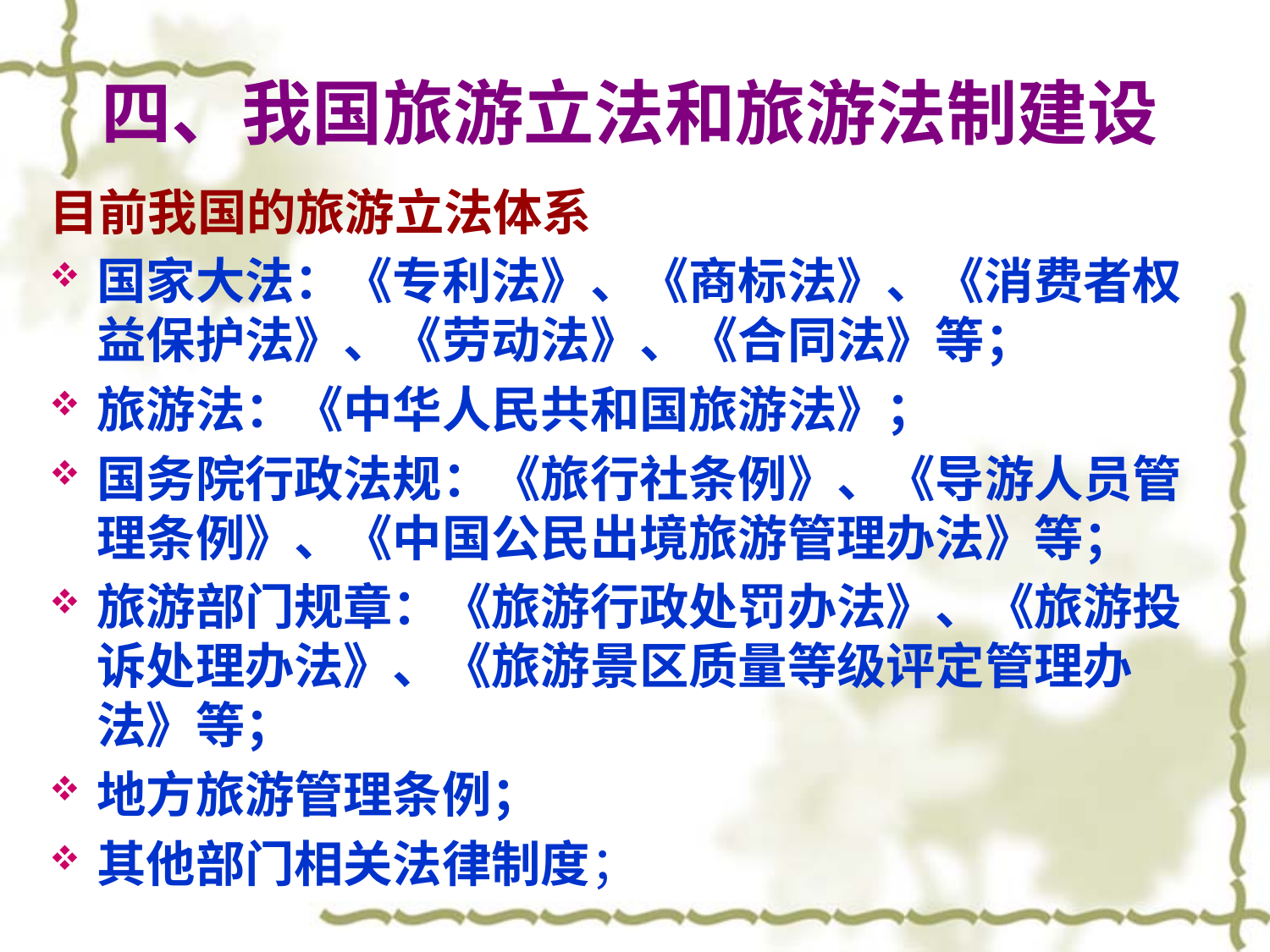

# 四、我国旅游立法和旅游法制建设
目前我国的旅游立法体系
国家大法：《专利法》、《商标法》、《消费者权益保护法》、《劳动法》、《合同法》等；
旅游法：《中华人民共和国旅游法》；
国务院行政法规：《旅行社条例》、《导游人员管理条例》、《中国公民出境旅游管理办法》等；
旅游部门规章：《旅游行政处罚办法》、《旅游投诉处理办法》、《旅游景区质量等级评定管理办法》等；
地方旅游管理条例；
其他部门相关法律制度；